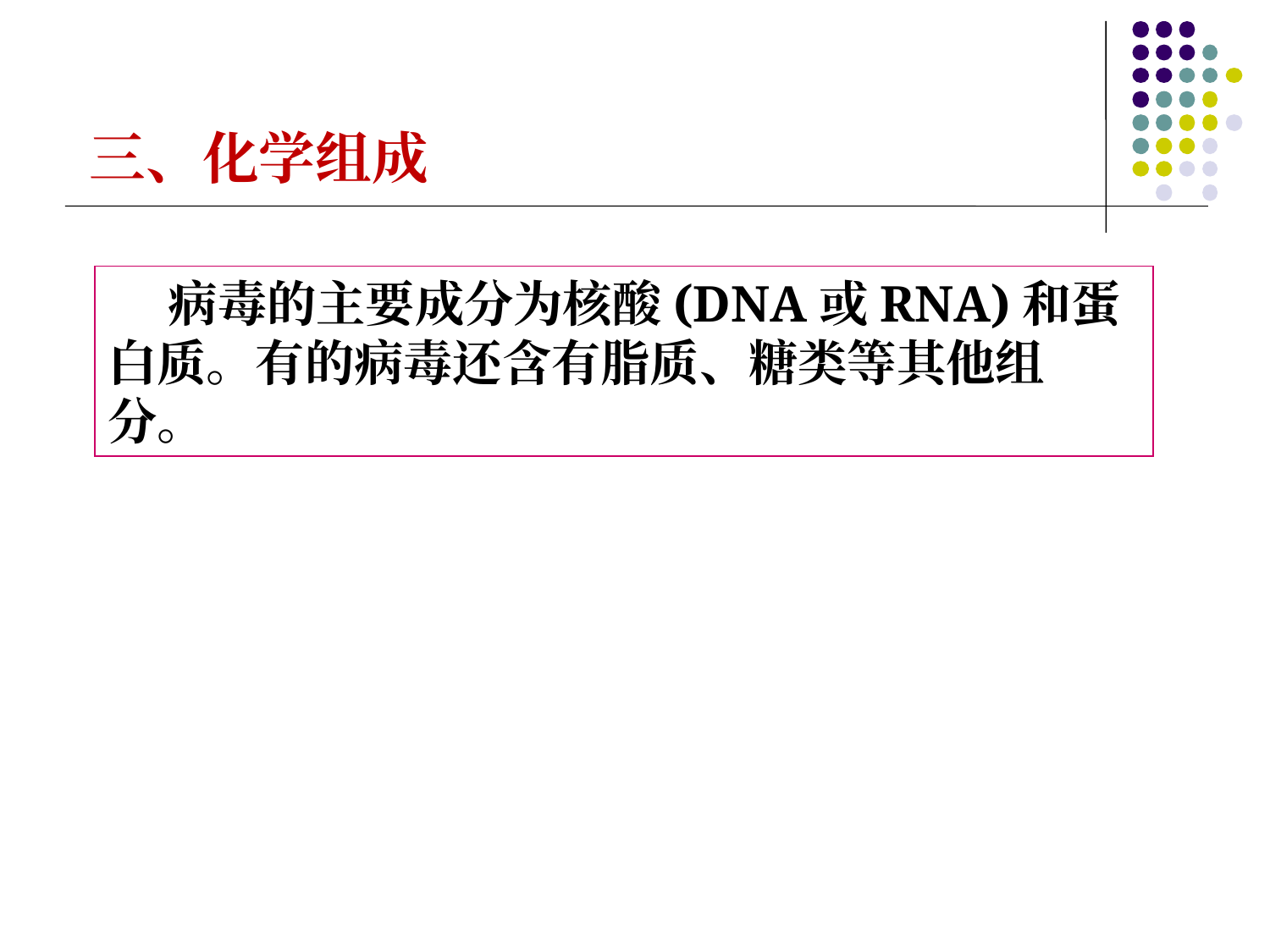

三、化学组成
    病毒的主要成分为核酸(DNA或RNA)和蛋白质。有的病毒还含有脂质、糖类等其他组分。